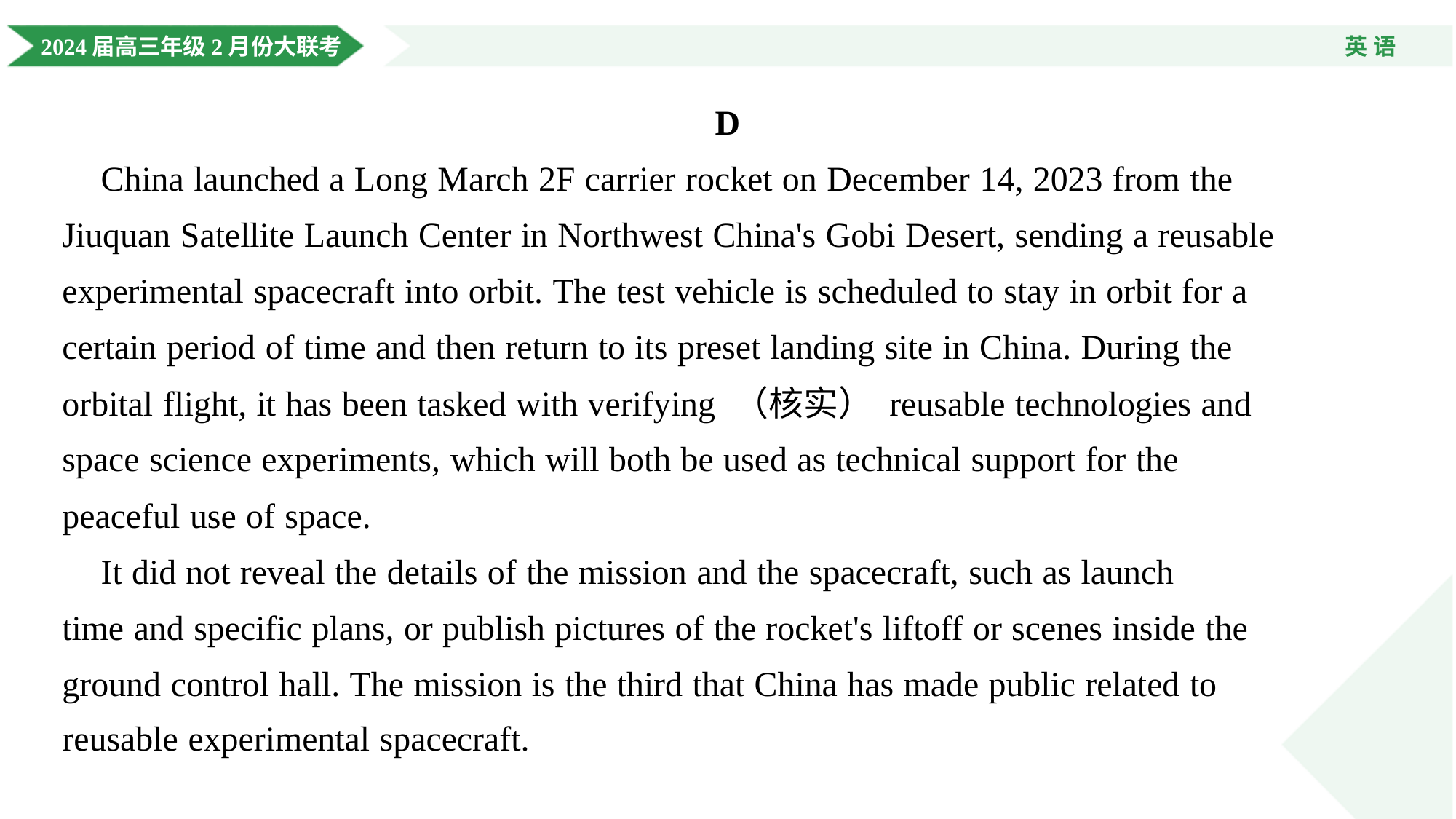

D
    China launched a Long March 2F carrier rocket on December 14, 2023 from the
Jiuquan Satellite Launch Center in Northwest China's Gobi Desert, sending a reusable
experimental spacecraft into orbit. The test vehicle is scheduled to stay in orbit for a
certain period of time and then return to its preset landing site in China. During the
orbital flight, it has been tasked with verifying （核实） reusable technologies and
space science experiments, which will both be used as technical support for the
peaceful use of space.
    It did not reveal the details of the mission and the spacecraft, such as launch
time and specific plans, or publish pictures of the rocket's liftoff or scenes inside the
ground control hall. The mission is the third that China has made public related to
reusable experimental spacecraft.